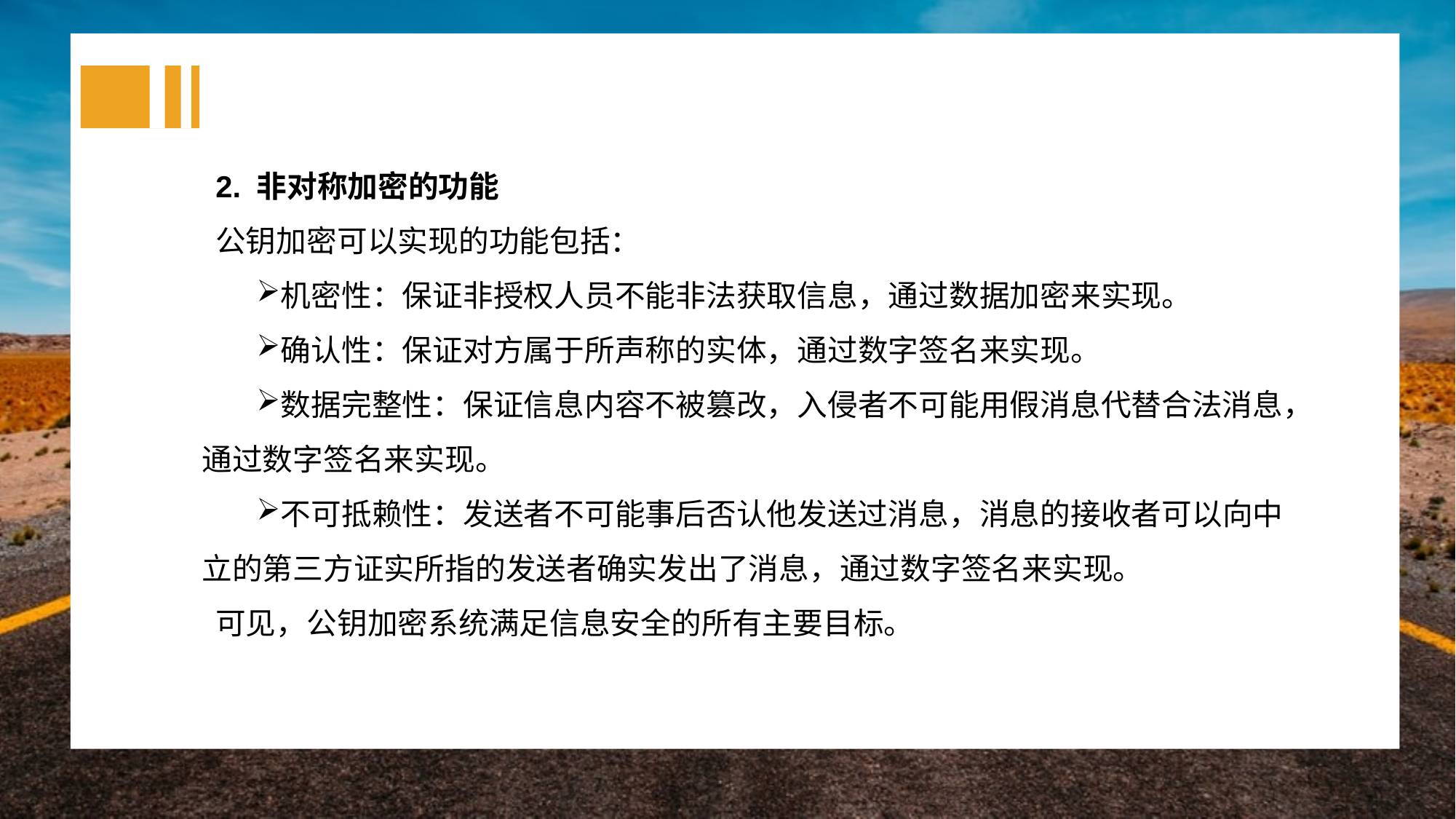

2. 非对称加密的功能
公钥加密可以实现的功能包括：
机密性：保证非授权人员不能非法获取信息，通过数据加密来实现。
确认性：保证对方属于所声称的实体，通过数字签名来实现。
数据完整性：保证信息内容不被篡改，入侵者不可能用假消息代替合法消息，通过数字签名来实现。
不可抵赖性：发送者不可能事后否认他发送过消息，消息的接收者可以向中立的第三方证实所指的发送者确实发出了消息，通过数字签名来实现。
可见，公钥加密系统满足信息安全的所有主要目标。